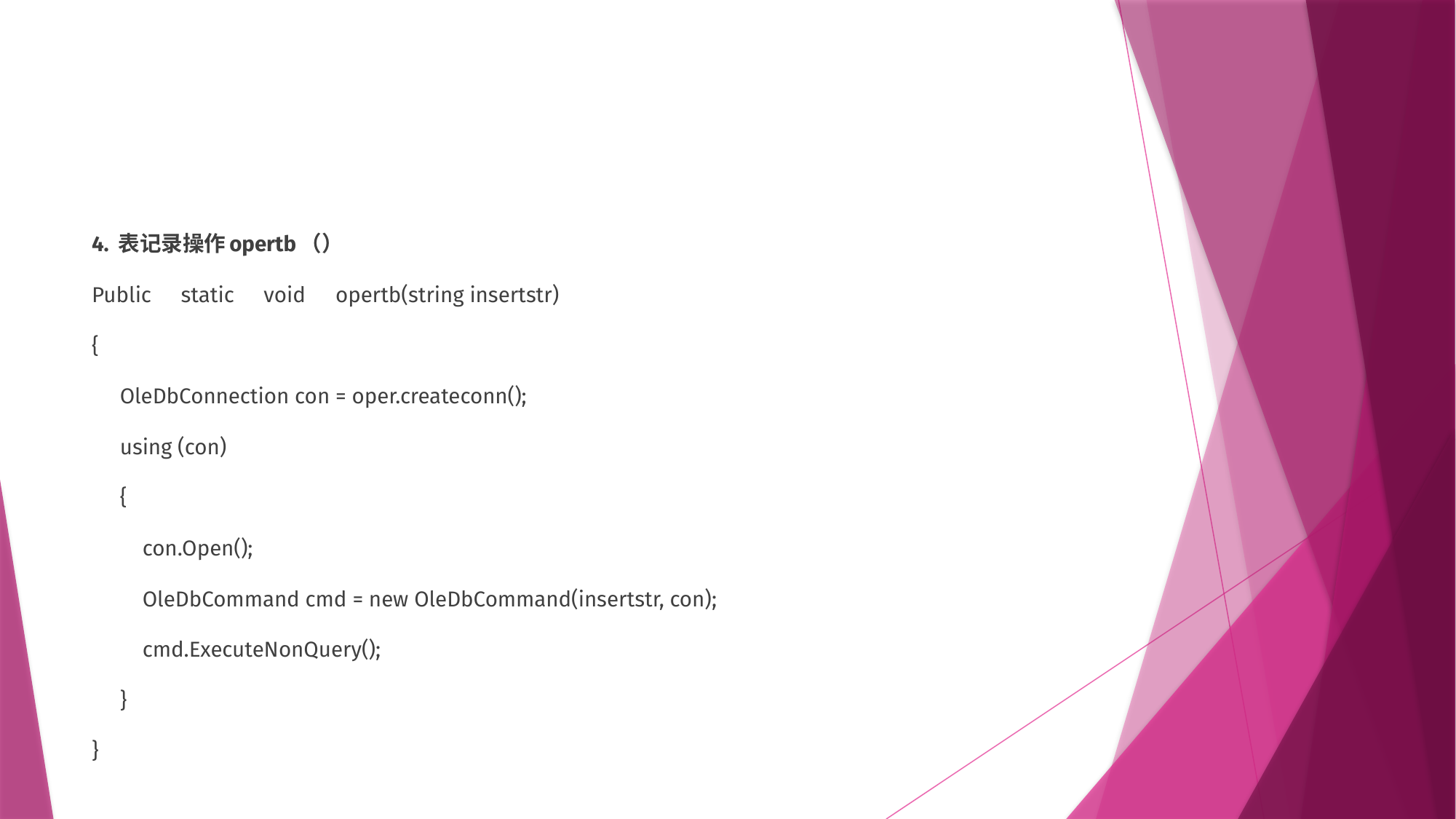

#
4. 表记录操作opertb（）
Public　static　void　opertb(string insertstr)
{
     OleDbConnection con = oper.createconn();
     using (con)
     {
         con.Open();
         OleDbCommand cmd = new OleDbCommand(insertstr, con);
         cmd.ExecuteNonQuery();
     }
}